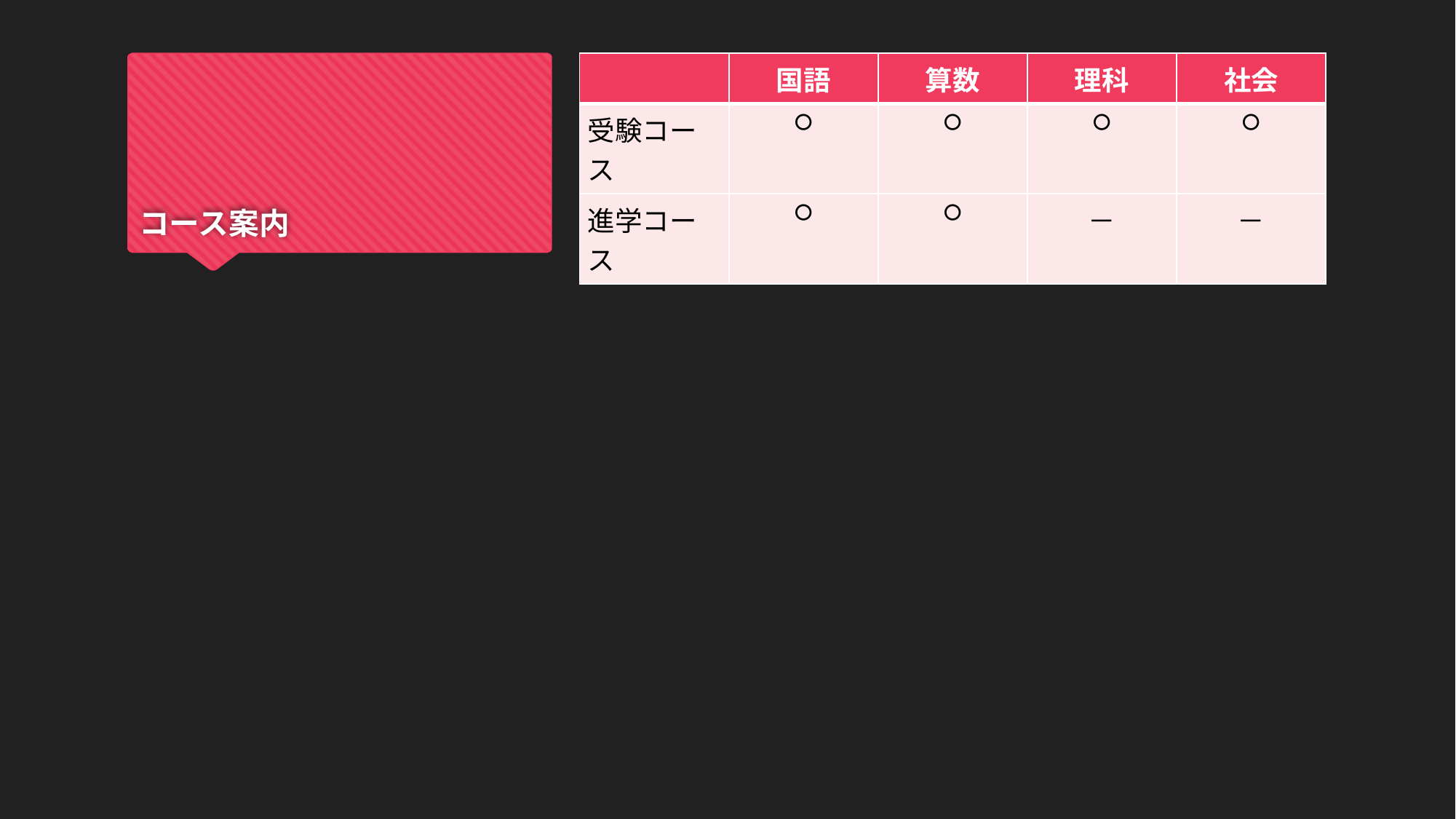

# コース案内
|  | 国語 | 算数 | 理科 | 社会 |
| --- | --- | --- | --- | --- |
| 受験コース | ○ | ○ | ○ | ○ |
| 進学コース | ○ | ○ | － | － |